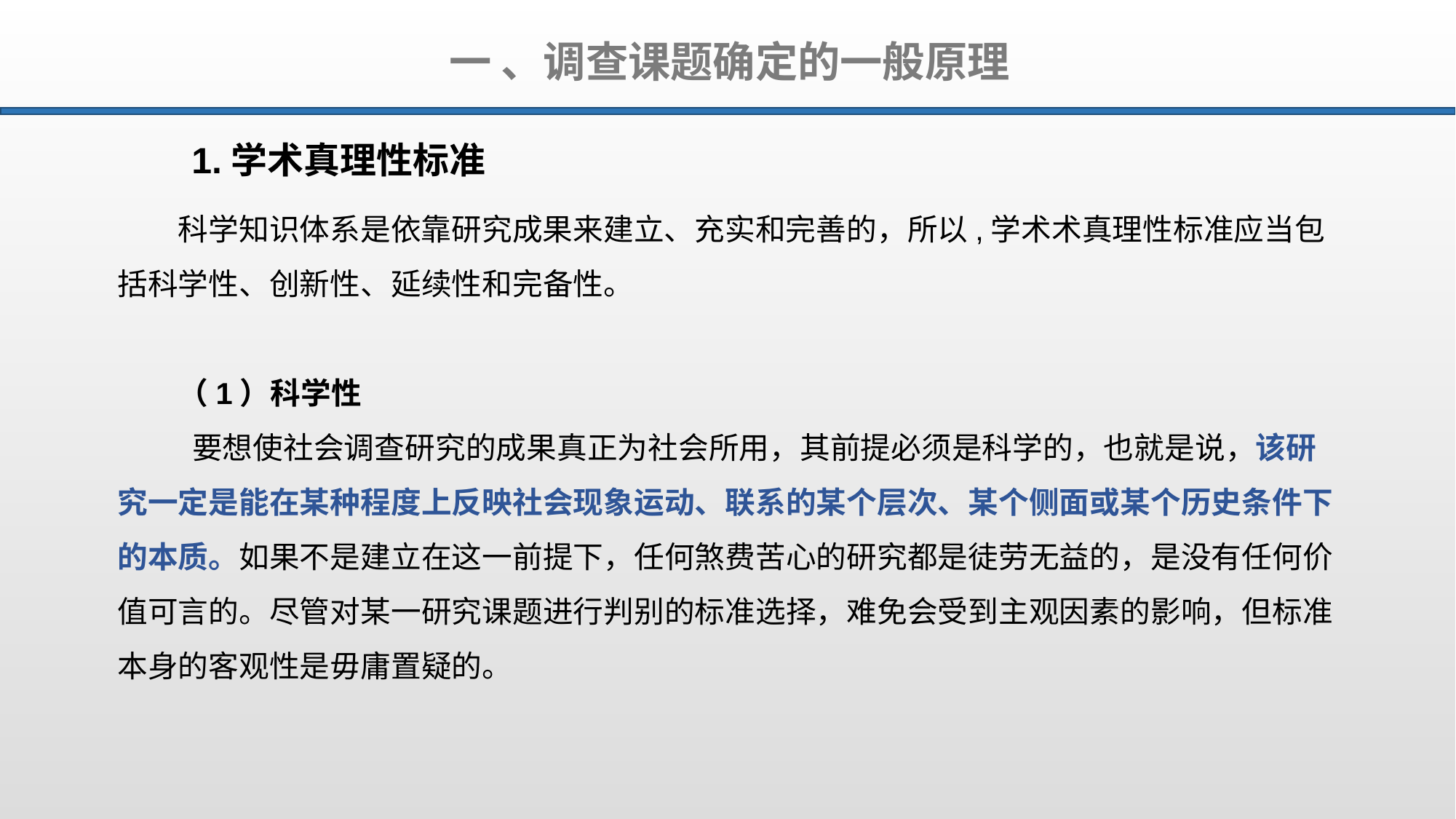

一 、调查课题确定的一般原理

1.学术真理性标准
科学知识体系是依靠研究成果来建立、充实和完善的，所以,学术术真理性标准应当包括科学性、创新性、延续性和完备性。

（1）科学性
 要想使社会调查研究的成果真正为社会所用，其前提必须是科学的，也就是说，该研究一定是能在某种程度上反映社会现象运动、联系的某个层次、某个侧面或某个历史条件下的本质。如果不是建立在这一前提下，任何煞费苦心的研究都是徒劳无益的，是没有任何价值可言的。尽管对某一研究课题进行判别的标准选择，难免会受到主观因素的影响，但标准本身的客观性是毋庸置疑的。